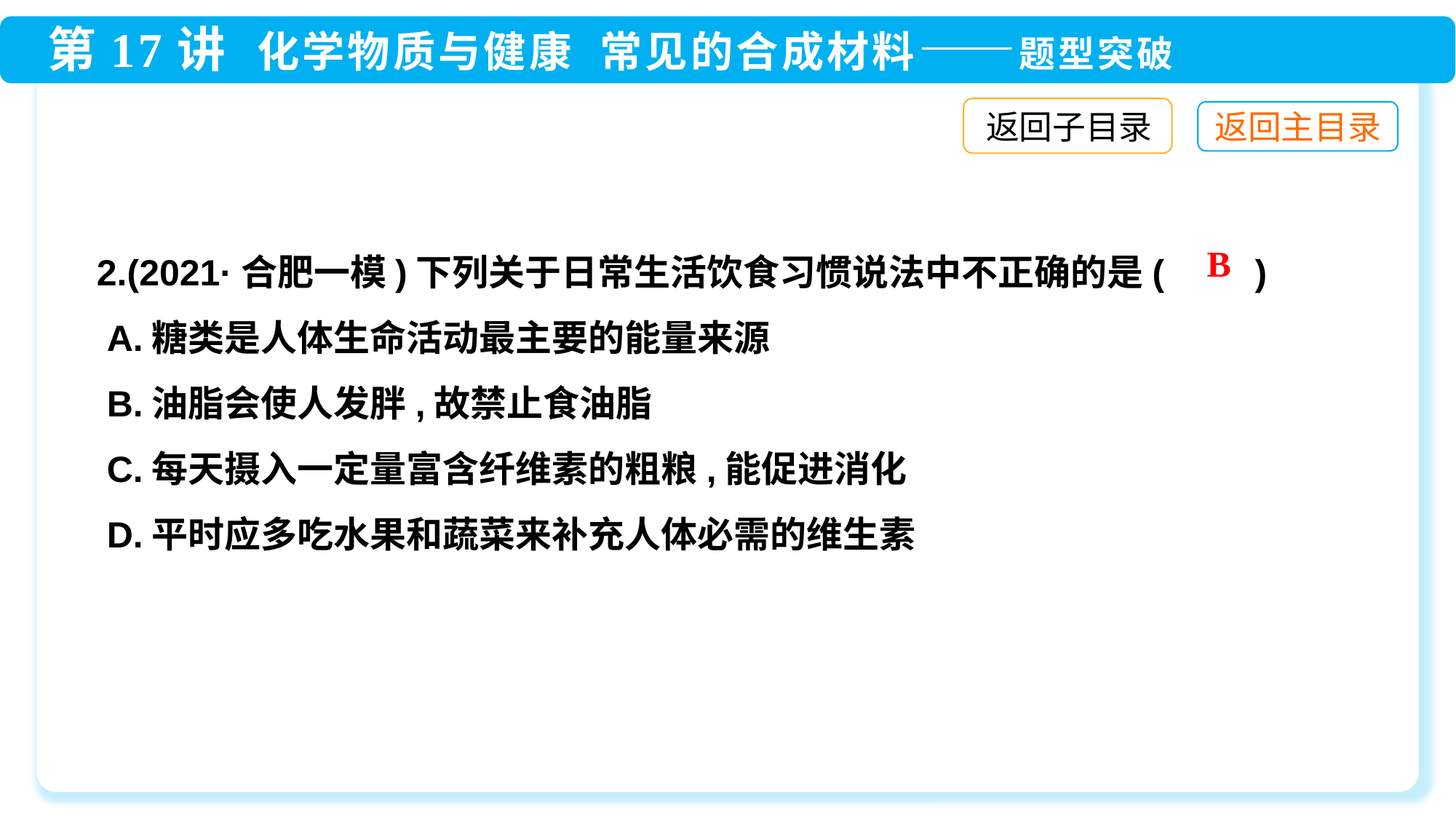

返回子目录
2.(2021·合肥一模)下列关于日常生活饮食习惯说法中不正确的是(　　)
 A.糖类是人体生命活动最主要的能量来源
 B.油脂会使人发胖,故禁止食油脂
 C.每天摄入一定量富含纤维素的粗粮,能促进消化
 D.平时应多吃水果和蔬菜来补充人体必需的维生素
B